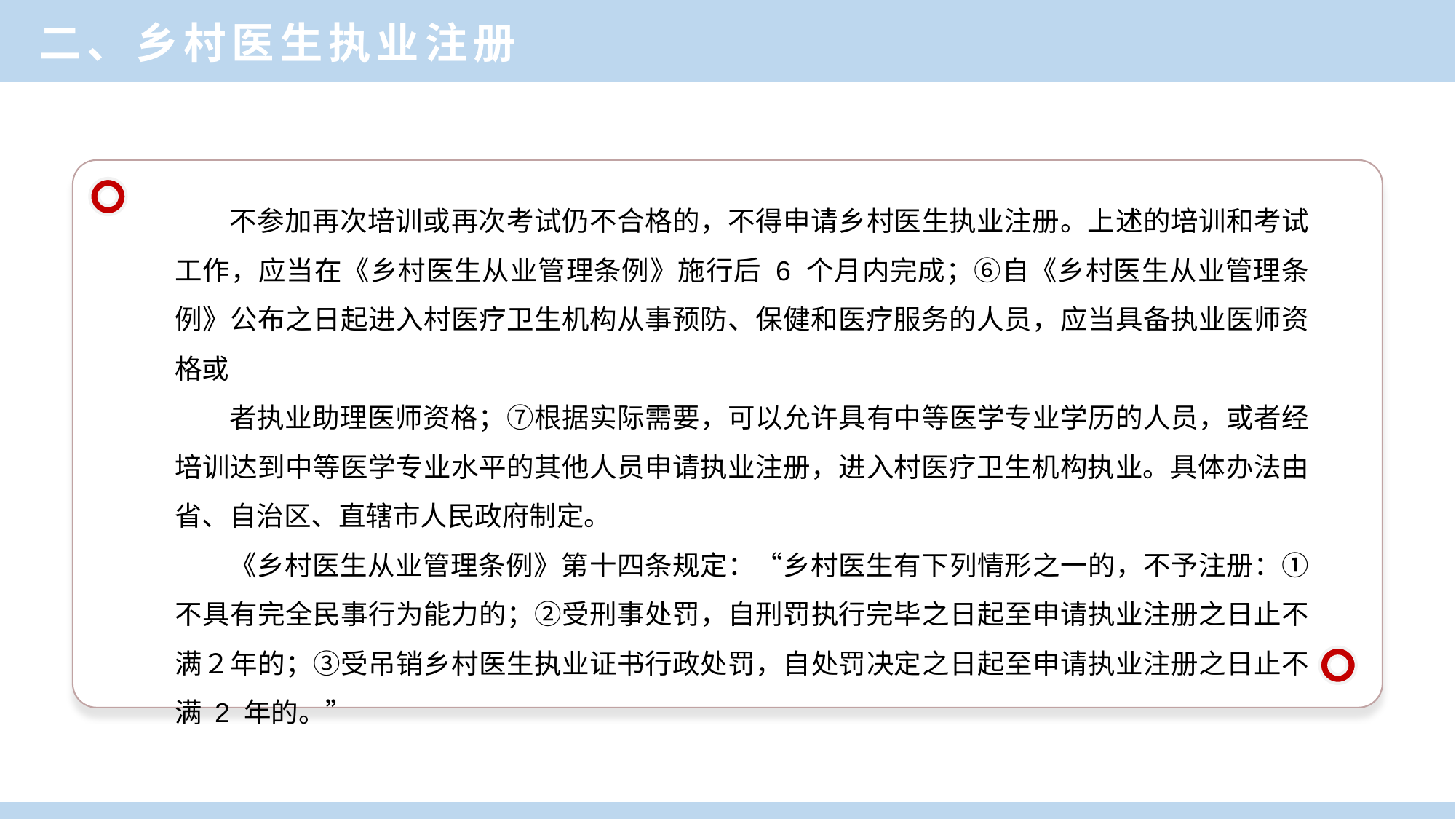

二、乡村医生执业注册

不参加再次培训或再次考试仍不合格的，不得申请乡村医生执业注册。上述的培训和考试工作，应当在《乡村医生从业管理条例》施行后 6 个月内完成；⑥自《乡村医生从业管理条例》公布之日起进入村医疗卫生机构从事预防、保健和医疗服务的人员，应当具备执业医师资格或
者执业助理医师资格；⑦根据实际需要，可以允许具有中等医学专业学历的人员，或者经培训达到中等医学专业水平的其他人员申请执业注册，进入村医疗卫生机构执业。具体办法由省、自治区、直辖市人民政府制定。
《乡村医生从业管理条例》第十四条规定：“乡村医生有下列情形之一的，不予注册：①不具有完全民事行为能力的；②受刑事处罚，自刑罚执行完毕之日起至申请执业注册之日止不满２年的；③受吊销乡村医生执业证书行政处罚，自处罚决定之日起至申请执业注册之日止不满 2 年的。”